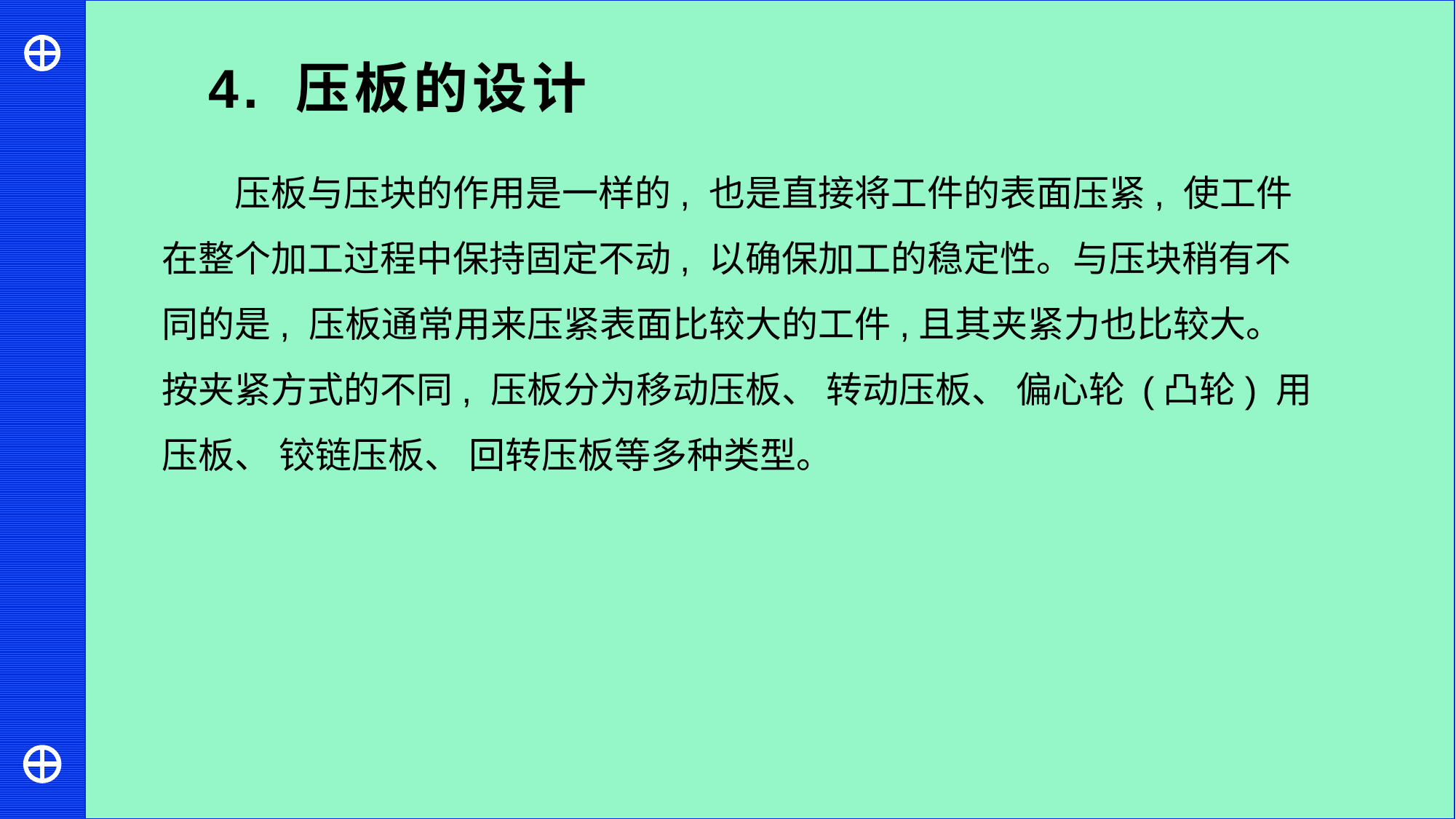

4. 压板的设计
压板与压块的作用是一样的, 也是直接将工件的表面压紧, 使工件在整个加工过程中保持固定不动, 以确保加工的稳定性。与压块稍有不同的是, 压板通常用来压紧表面比较大的工件,且其夹紧力也比较大。 按夹紧方式的不同, 压板分为移动压板、 转动压板、 偏心轮 (凸轮) 用压板、 铰链压板、 回转压板等多种类型。